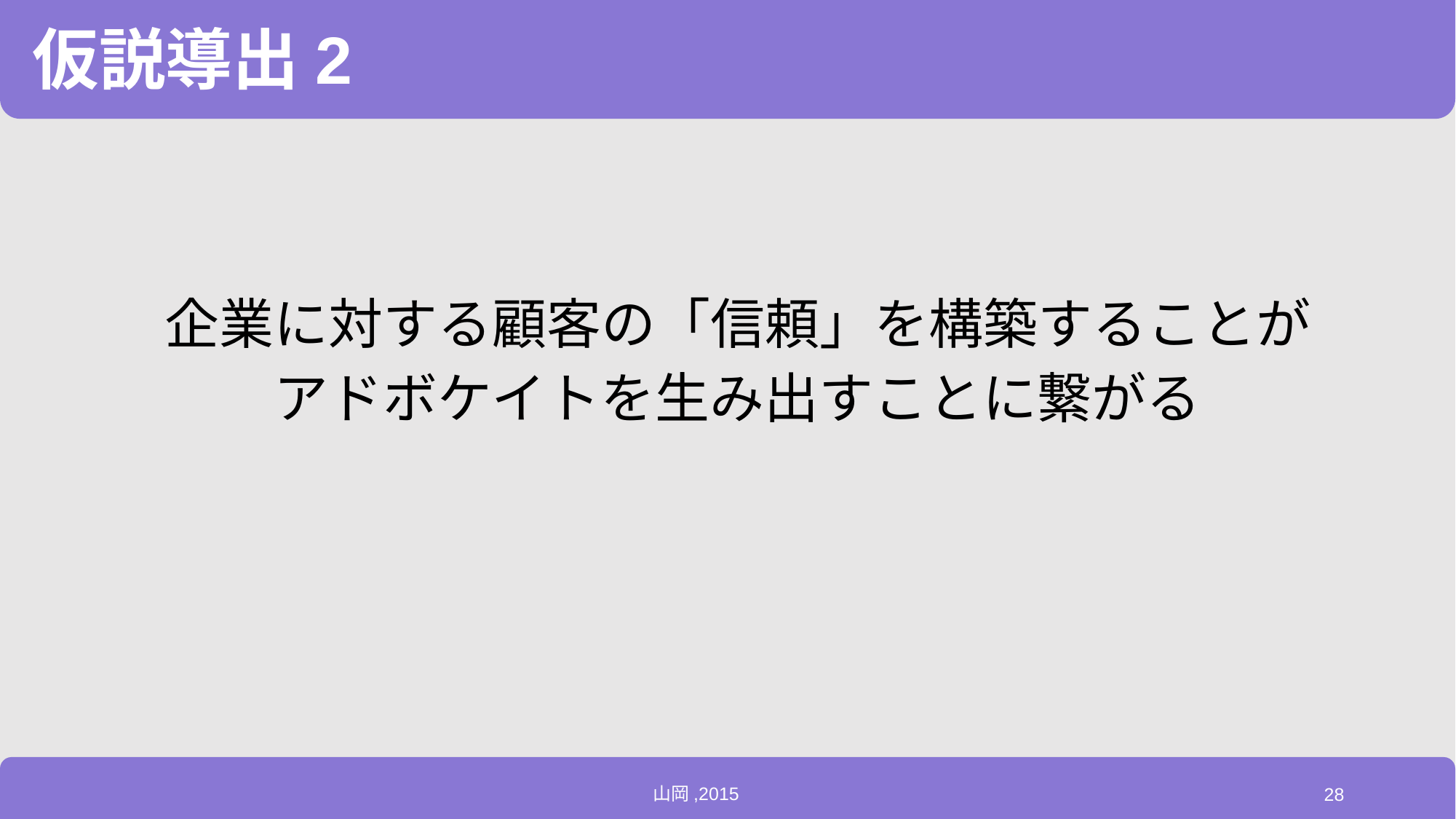

# 仮説導出2
企業に対する顧客の「信頼」を構築することが
アドボケイトを生み出すことに繋がる

28
山岡,2015